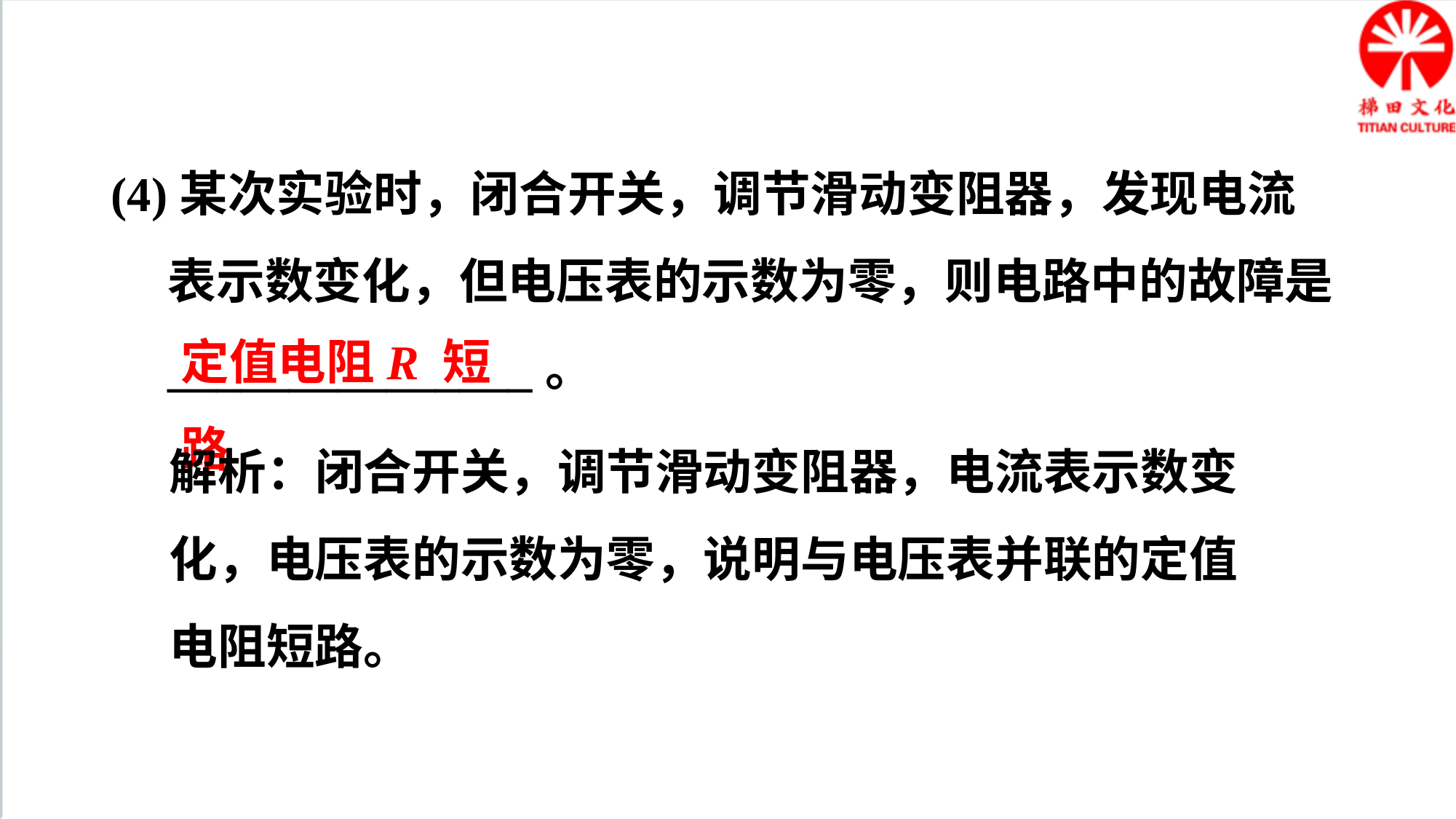

(4)某次实验时，闭合开关，调节滑动变阻器，发现电流表示数变化，但电压表的示数为零，则电路中的故障是_______________。
定值电阻R 短路
解析：闭合开关，调节滑动变阻器，电流表示数变化，电压表的示数为零，说明与电压表并联的定值电阻短路。